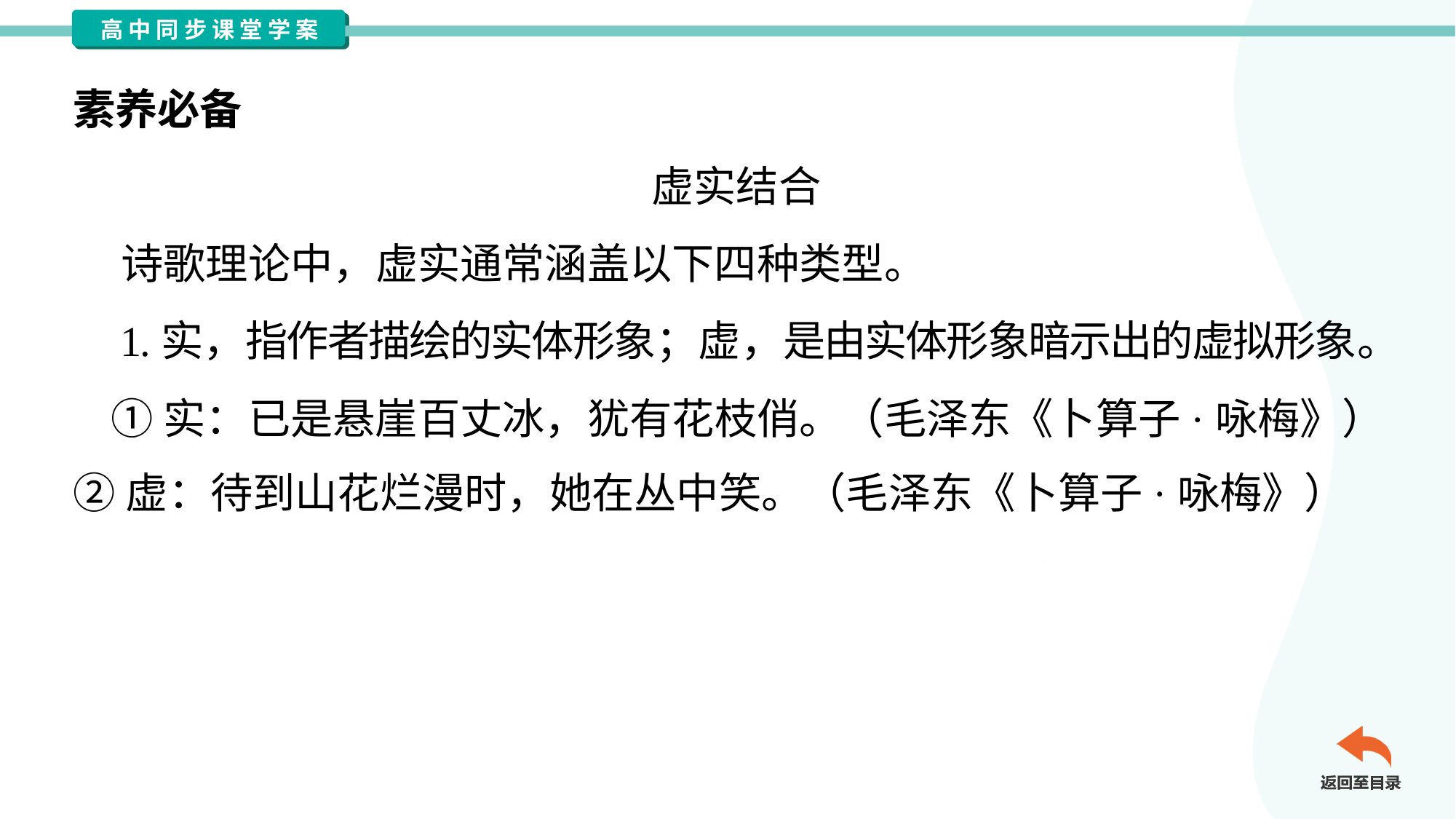

素养必备
虚实结合
    诗歌理论中，虚实通常涵盖以下四种类型。
    1.实，指作者描绘的实体形象；虚，是由实体形象暗示出的虚拟形象。
    ①实：已是悬崖百丈冰，犹有花枝俏。（毛泽东《卜算子·咏梅》）
②虚：待到山花烂漫时，她在丛中笑。（毛泽东《卜算子·咏梅》）